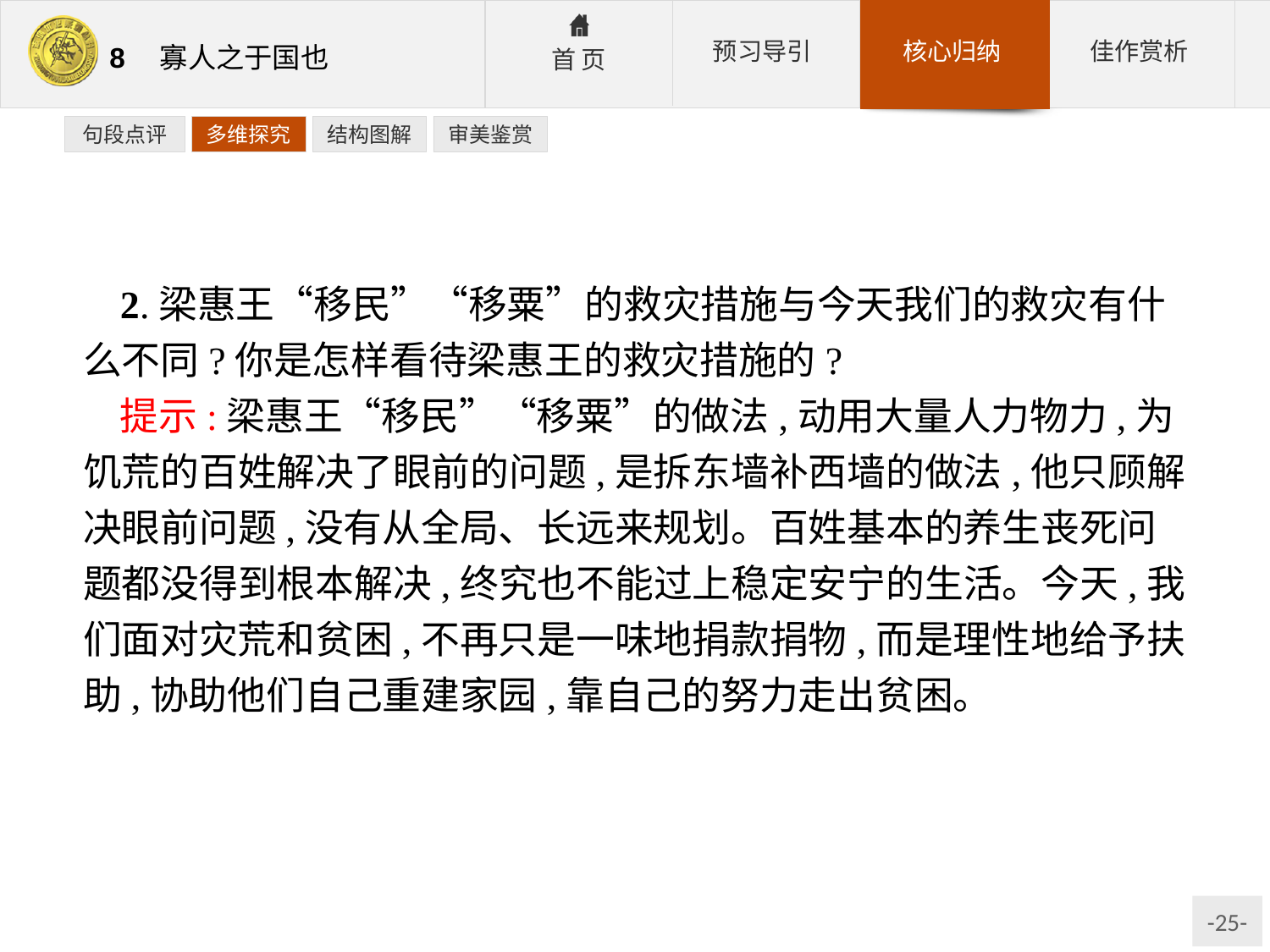

句段点评
多维探究
结构图解
审美鉴赏
2.梁惠王“移民”“移粟”的救灾措施与今天我们的救灾有什么不同?你是怎样看待梁惠王的救灾措施的?
提示:梁惠王“移民”“移粟”的做法,动用大量人力物力,为饥荒的百姓解决了眼前的问题,是拆东墙补西墙的做法,他只顾解决眼前问题,没有从全局、长远来规划。百姓基本的养生丧死问题都没得到根本解决,终究也不能过上稳定安宁的生活。今天,我们面对灾荒和贫困,不再只是一味地捐款捐物,而是理性地给予扶助,协助他们自己重建家园,靠自己的努力走出贫困。